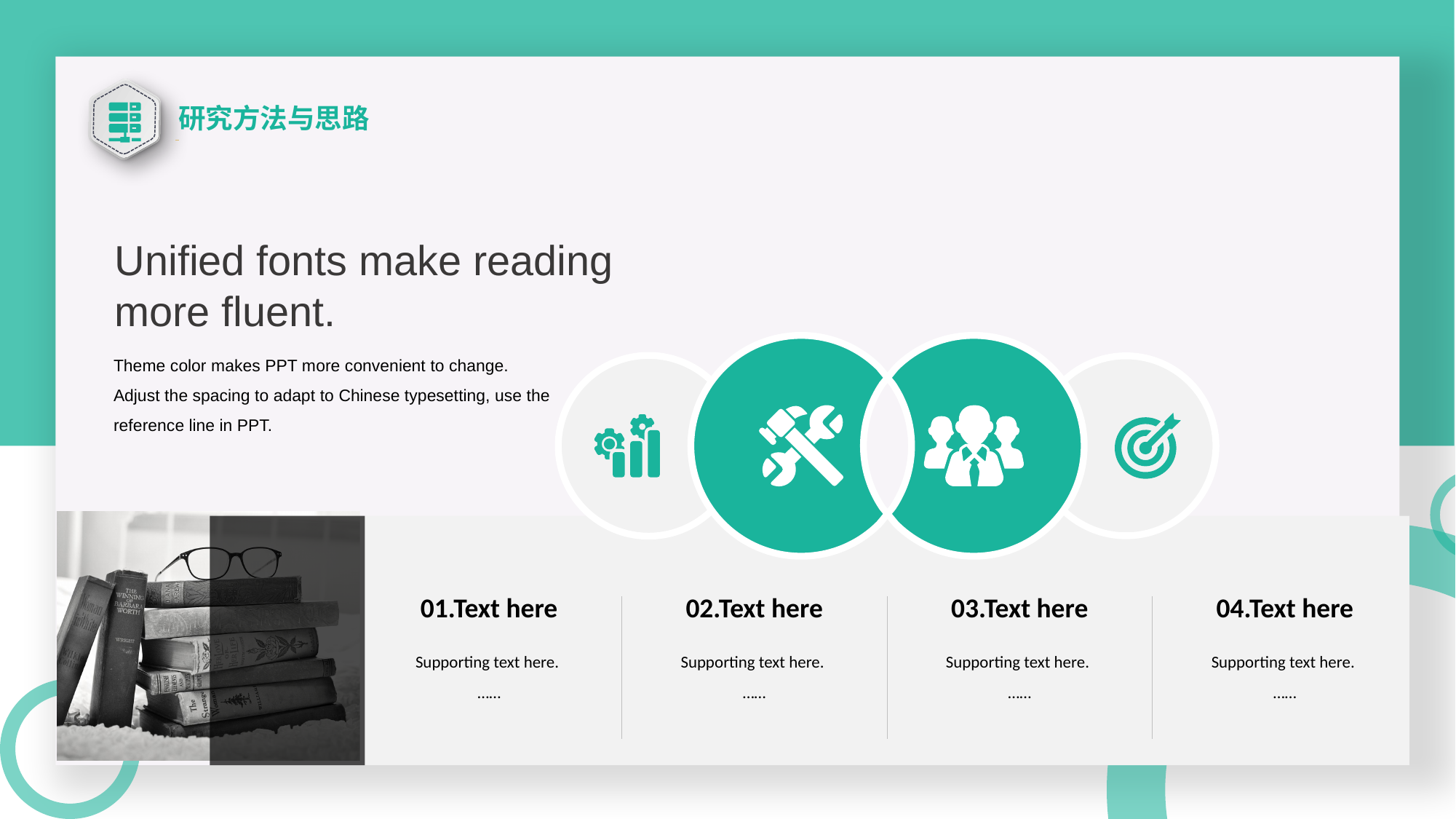

研究方法与思路

Unified fonts make reading more fluent.

01.Text here
Supporting text here.
……
02.Text here
Supporting text here.
……
03.Text here
Supporting text here.
……
04.Text here
Supporting text here.
……
Theme color makes PPT more convenient to change.
Adjust the spacing to adapt to Chinese typesetting, use the reference line in PPT.